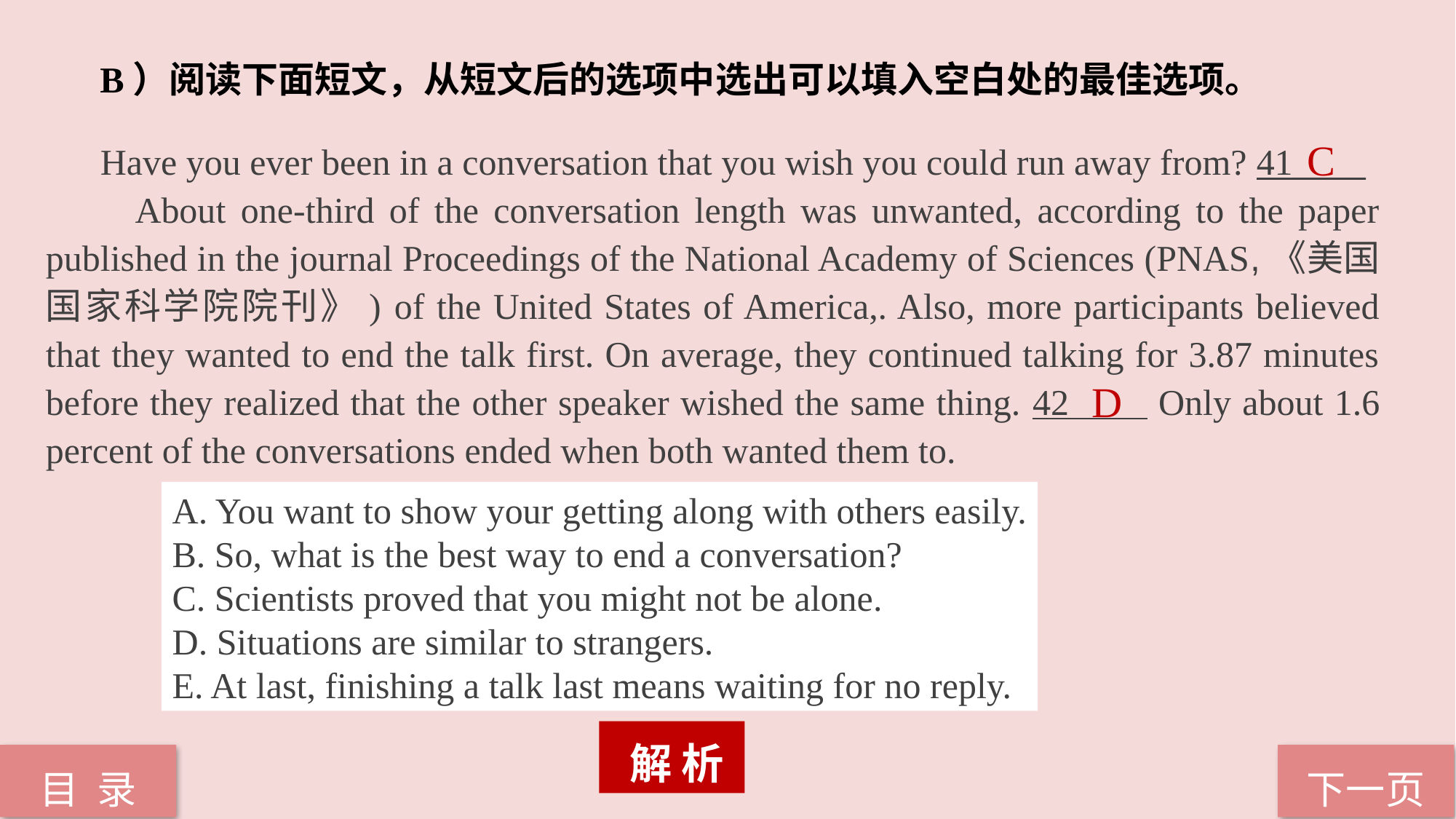

B）阅读下面短文，从短文后的选项中选出可以填入空白处的最佳选项。
      Have you ever been in a conversation that you wish you could run away from? 41____
      About one-third of the conversation length was unwanted, according to the paper published in the journal Proceedings of the National Academy of Sciences (PNAS,《美国国家科学院院刊》) of the United States of America,. Also, more participants believed that they wanted to end the talk first. On average, they continued talking for 3.87 minutes before they realized that the other speaker wished the same thing. 42        Only about 1.6 percent of the conversations ended when both wanted them to.
C
D
A. You want to show your getting along with others easily.
B. So, what is the best way to end a conversation?
C. Scientists proved that you might not be alone.
D. Situations are similar to strangers.
E. At last, finishing a talk last means waiting for no reply.
 解 析